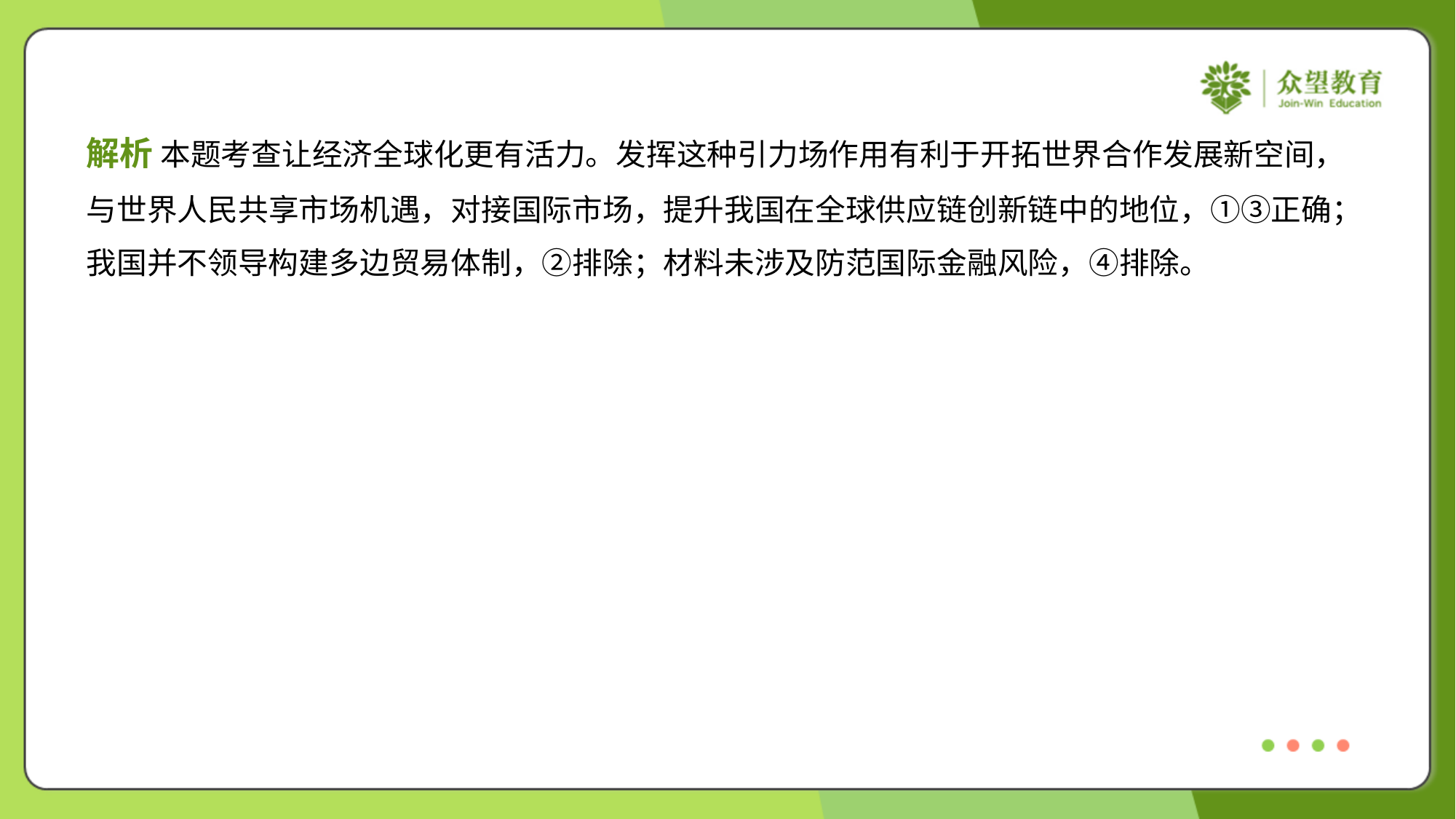

解析 本题考查让经济全球化更有活力。发挥这种引力场作用有利于开拓世界合作发展新空间，
与世界人民共享市场机遇，对接国际市场，提升我国在全球供应链创新链中的地位，①③正确；
我国并不领导构建多边贸易体制，②排除；材料未涉及防范国际金融风险，④排除。